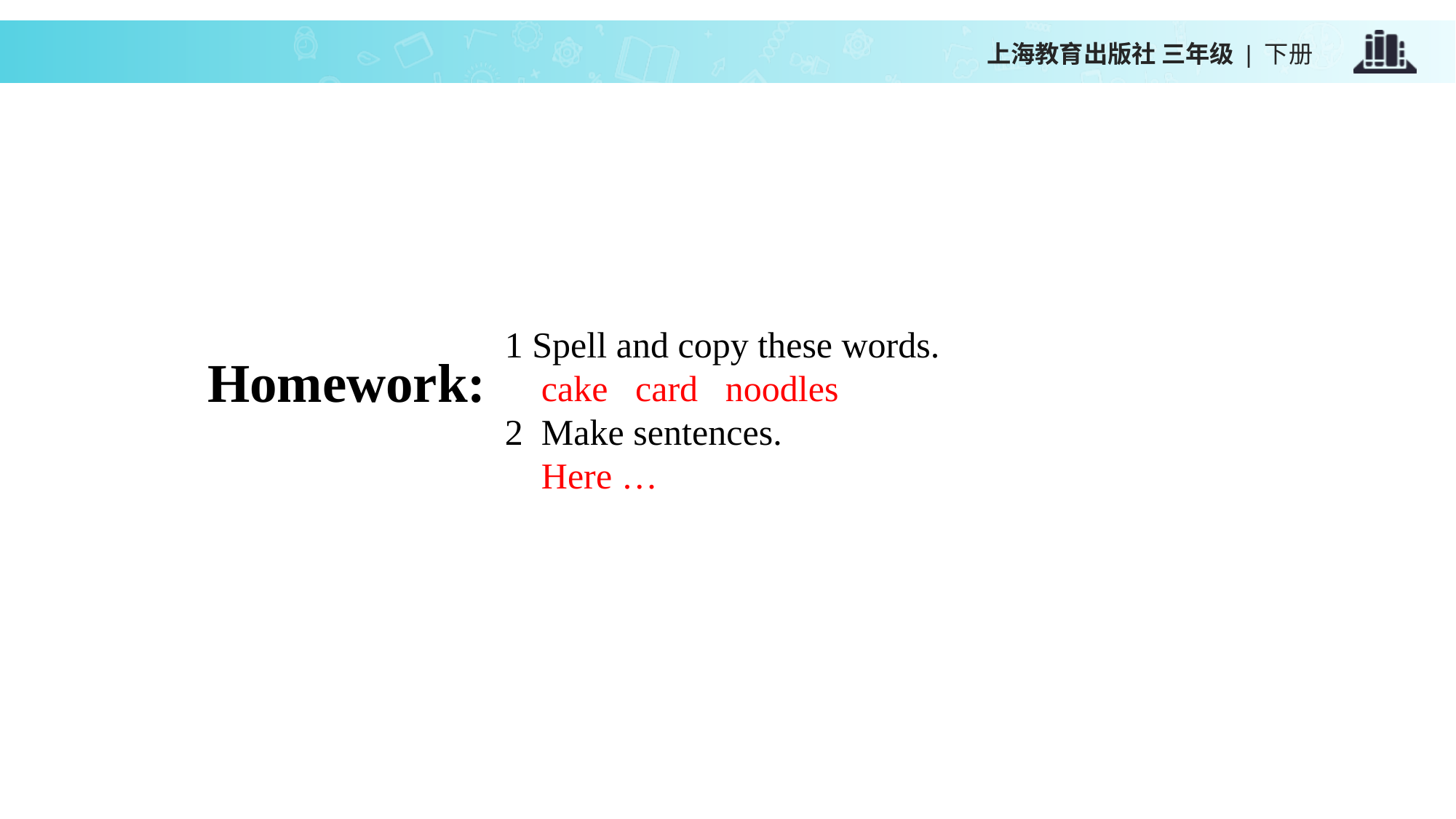

上海教育出版社 三年级 | 下册
1 Spell and copy these words.
    cake   card   noodles
2  Make sentences.
    Here …
Homework: